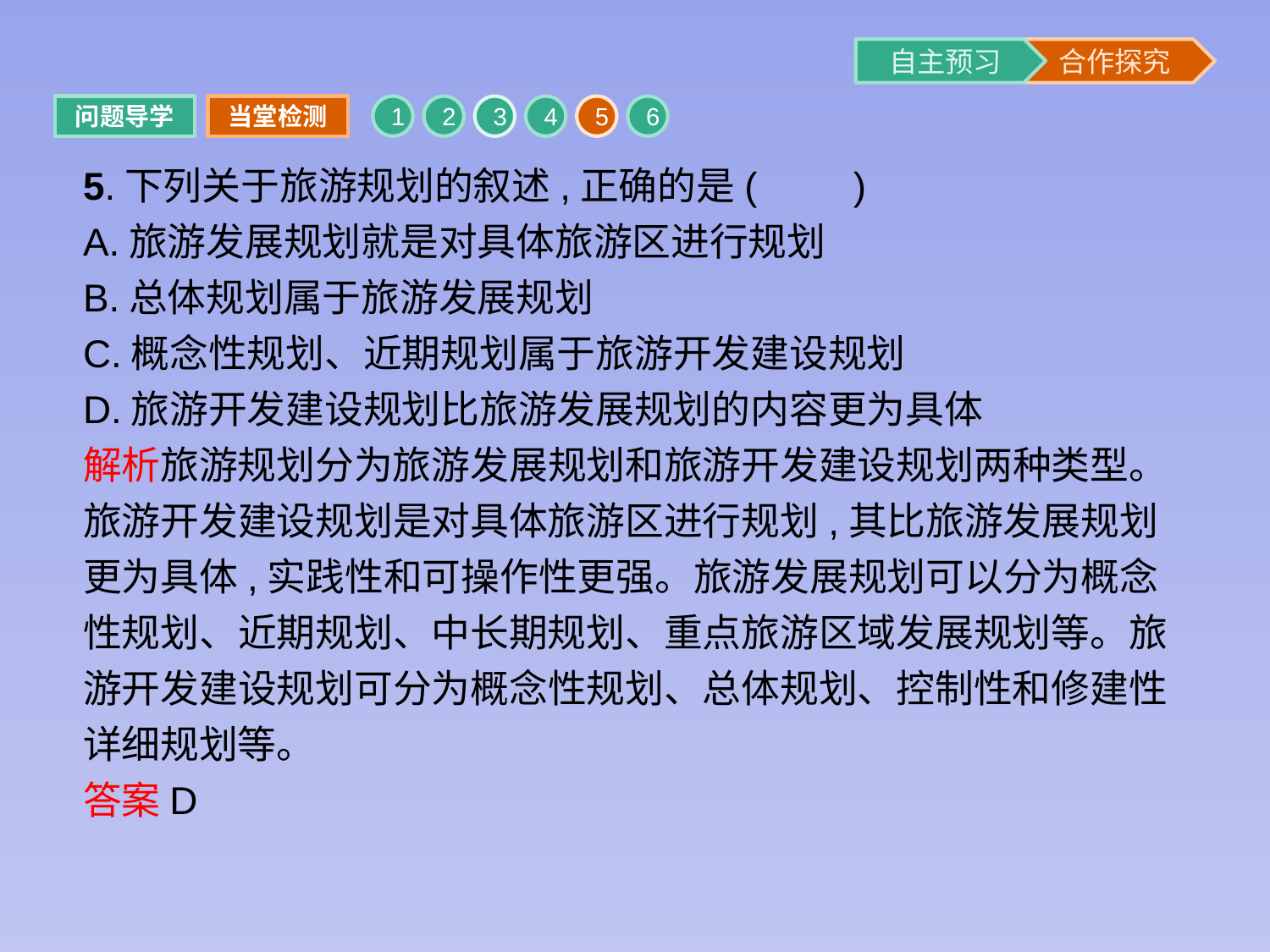

问题导学
当堂检测
1
2
3
4
5
6
5.下列关于旅游规划的叙述,正确的是(　　)
A.旅游发展规划就是对具体旅游区进行规划
B.总体规划属于旅游发展规划
C.概念性规划、近期规划属于旅游开发建设规划
D.旅游开发建设规划比旅游发展规划的内容更为具体
解析旅游规划分为旅游发展规划和旅游开发建设规划两种类型。旅游开发建设规划是对具体旅游区进行规划,其比旅游发展规划更为具体,实践性和可操作性更强。旅游发展规划可以分为概念性规划、近期规划、中长期规划、重点旅游区域发展规划等。旅游开发建设规划可分为概念性规划、总体规划、控制性和修建性详细规划等。
答案D